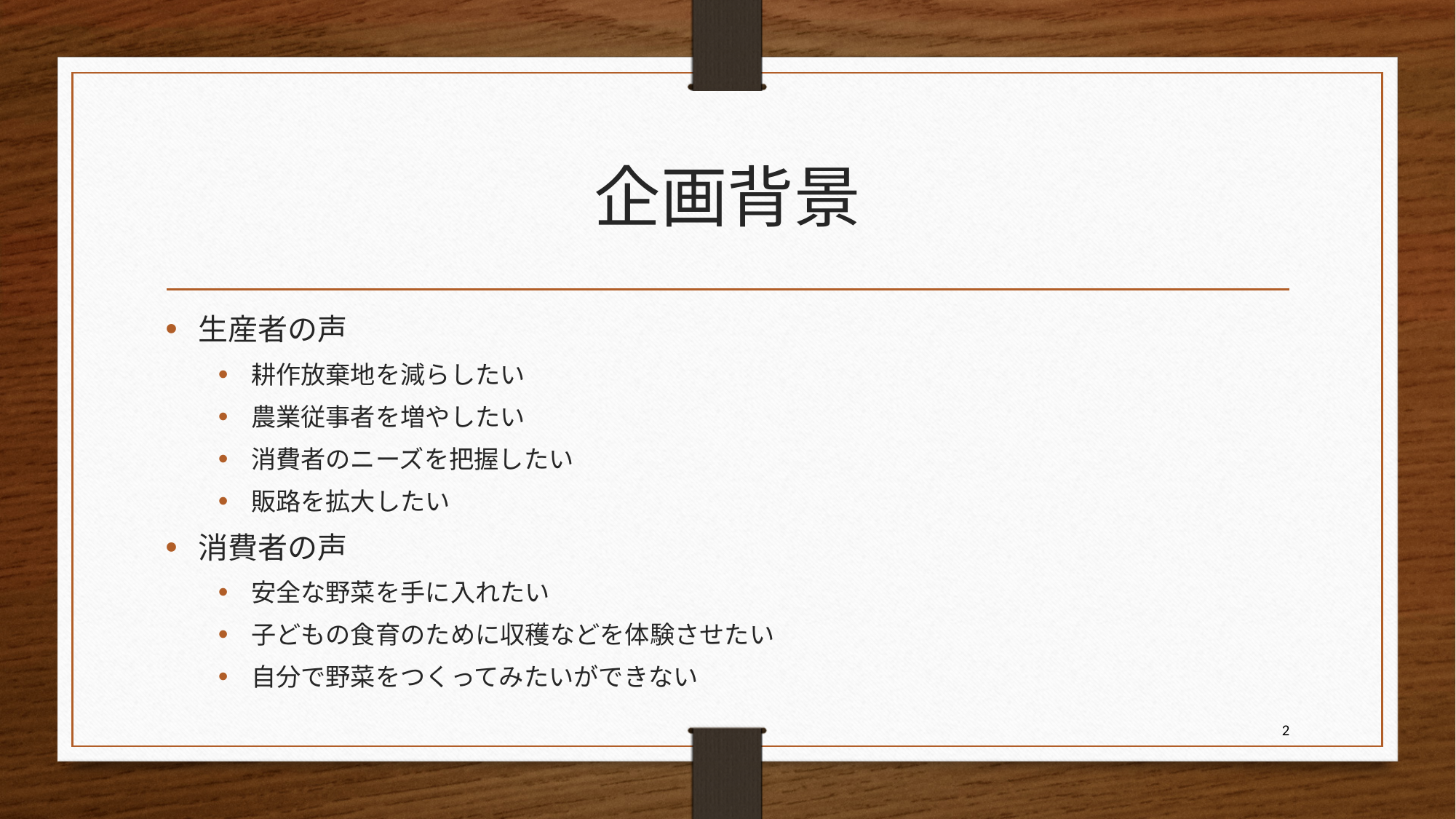

# 企画背景
生産者の声
耕作放棄地を減らしたい
農業従事者を増やしたい
消費者のニーズを把握したい
販路を拡大したい
消費者の声
安全な野菜を手に入れたい
子どもの食育のために収穫などを体験させたい
自分で野菜をつくってみたいができない
2